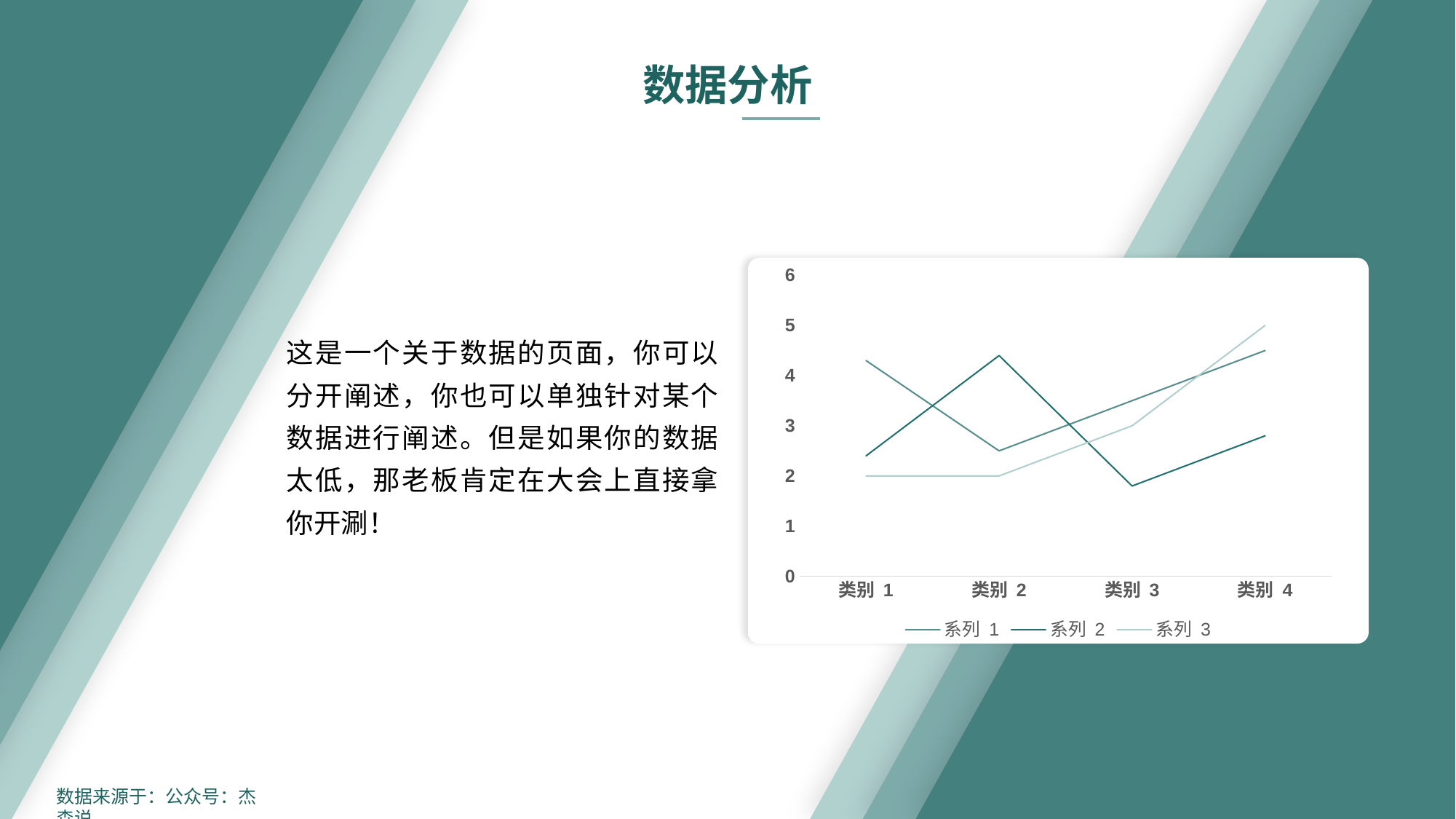

数据分析

### Chart

| Category | 系列 1 | 系列 2 | 系列 3 |
|---|---|---|---|
| 类别 1 | 4.3 | 2.4 | 2.0 |
| 类别 2 | 2.5 | 4.4 | 2.0 |
| 类别 3 | 3.5 | 1.8 | 3.0 |
| 类别 4 | 4.5 | 2.8 | 5.0 |
这是一个关于数据的页面，你可以分开阐述，你也可以单独针对某个数据进行阐述。但是如果你的数据太低，那老板肯定在大会上直接拿你开涮！
数据来源于：公众号：杰森说